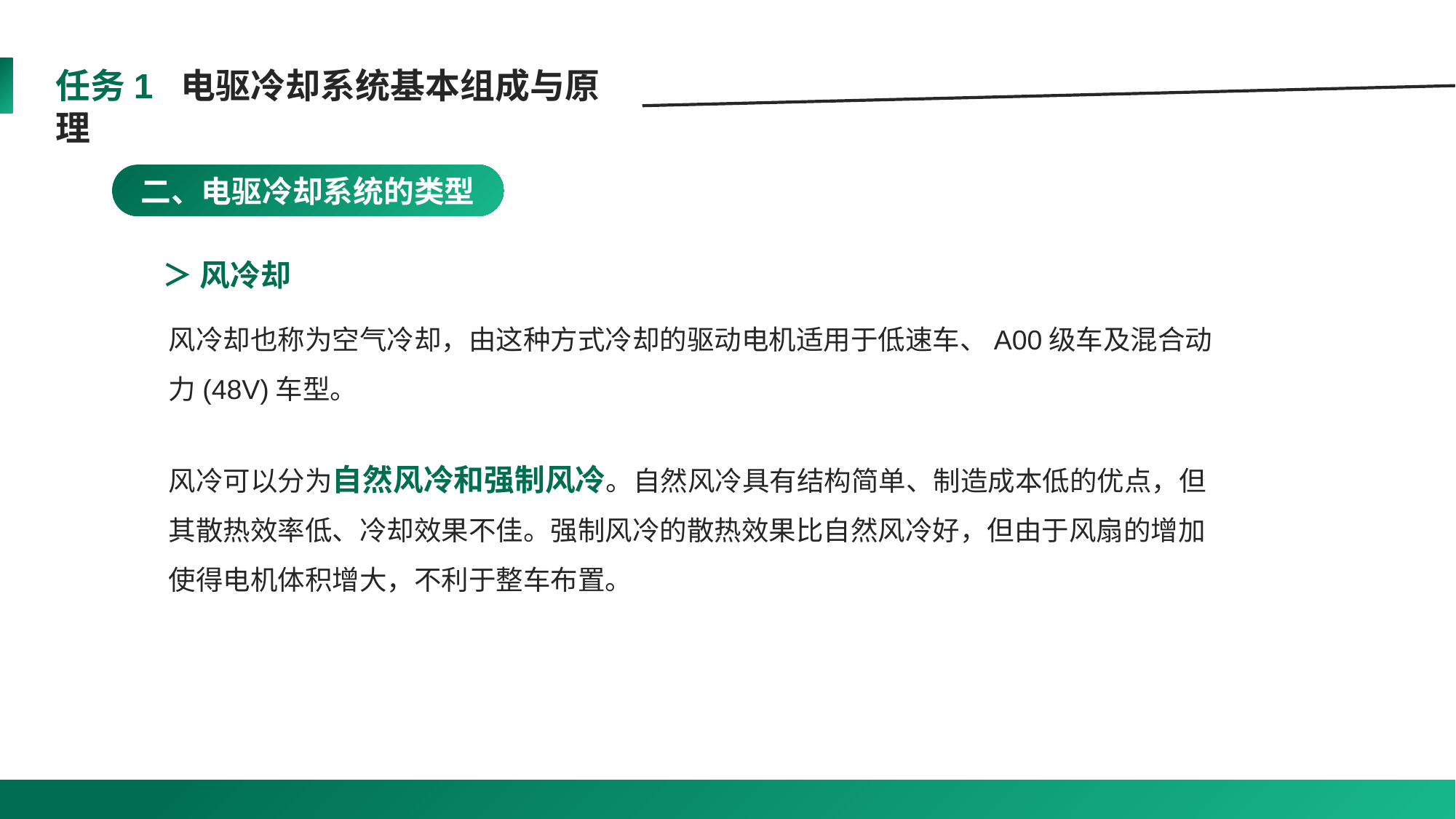

任务1  电驱冷却系统基本组成与原理
二、电驱冷却系统的类型
＞ 风冷却
风冷却也称为空气冷却，由这种方式冷却的驱动电机适用于低速车、A00级车及混合动
力(48V)车型。
风冷可以分为自然风冷和强制风冷。自然风冷具有结构简单、制造成本低的优点，但其散热效率低、冷却效果不佳。强制风冷的散热效果比自然风冷好，但由于风扇的增加使得电机体积增大，不利于整车布置。